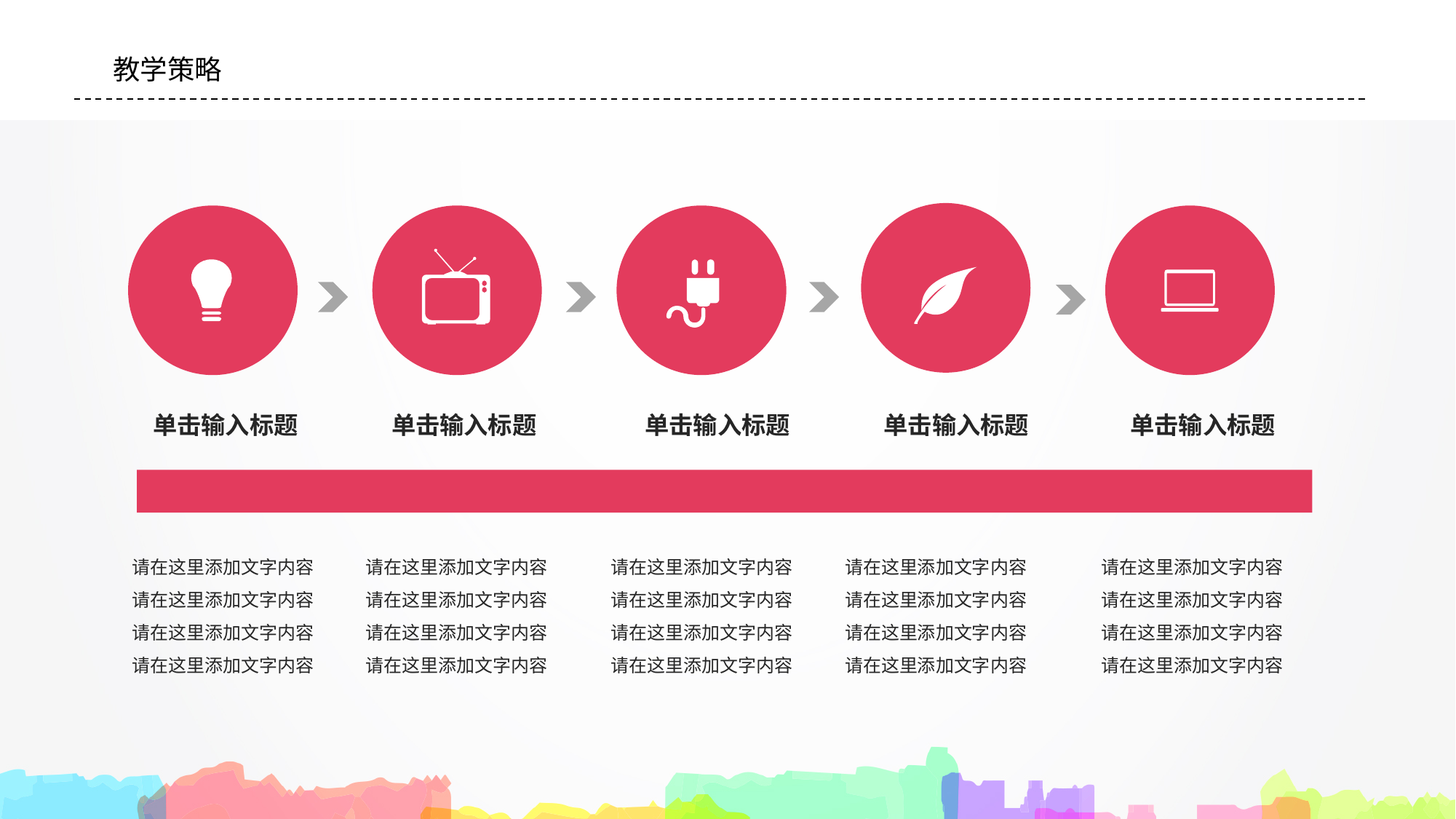

#
教学策略

单击输入标题
单击输入标题
单击输入标题
单击输入标题
单击输入标题

请在这里添加文字内容请在这里添加文字内容请在这里添加文字内容请在这里添加文字内容
请在这里添加文字内容请在这里添加文字内容请在这里添加文字内容请在这里添加文字内容
请在这里添加文字内容请在这里添加文字内容请在这里添加文字内容请在这里添加文字内容
请在这里添加文字内容请在这里添加文字内容请在这里添加文字内容请在这里添加文字内容
请在这里添加文字内容请在这里添加文字内容请在这里添加文字内容请在这里添加文字内容